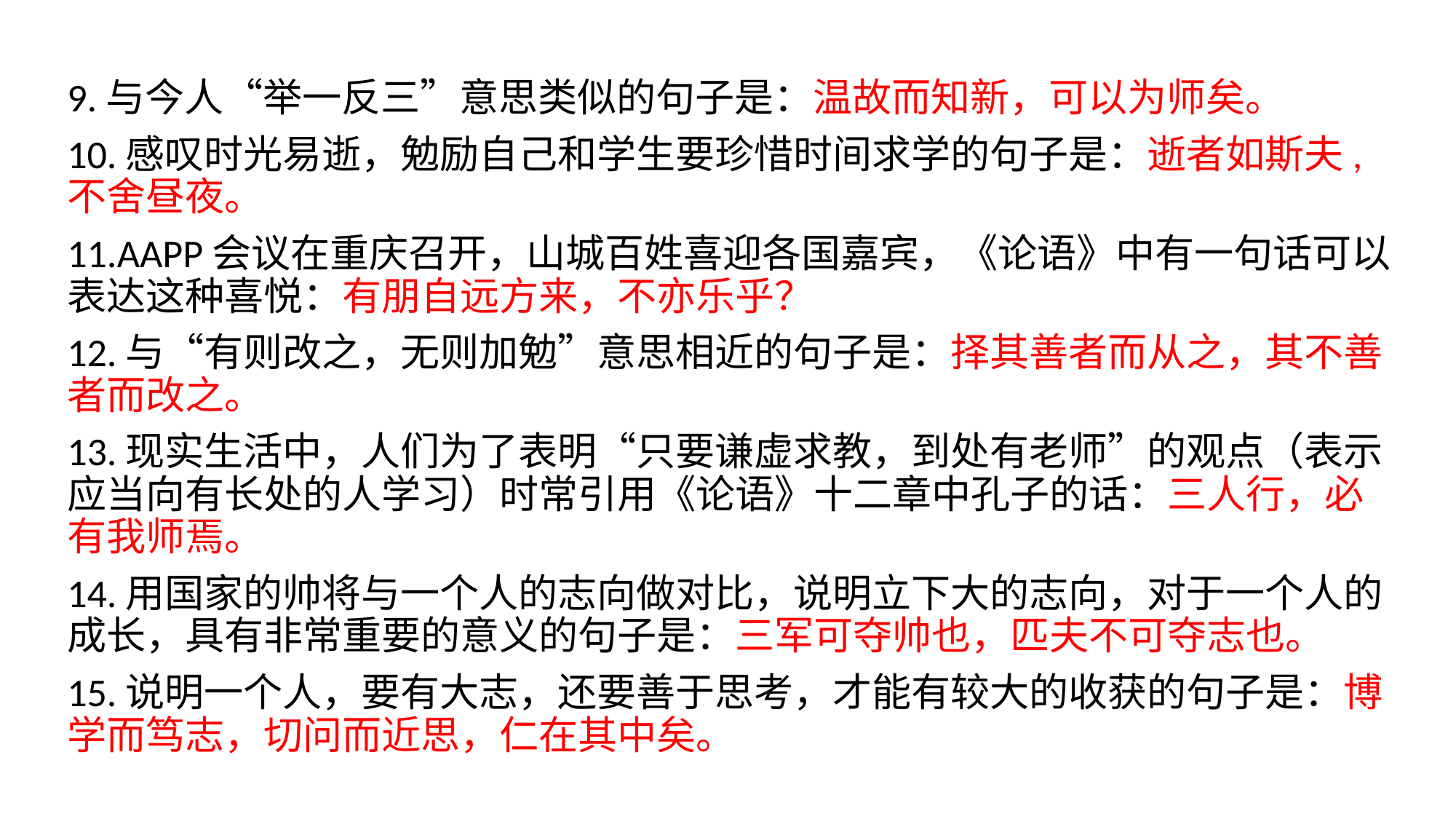

9.与今人“举一反三”意思类似的句子是：温故而知新，可以为师矣。
10.感叹时光易逝，勉励自己和学生要珍惜时间求学的句子是：逝者如斯夫,不舍昼夜。
11.AAPP会议在重庆召开，山城百姓喜迎各国嘉宾，《论语》中有一句话可以表达这种喜悦：有朋自远方来，不亦乐乎？
12.与“有则改之，无则加勉”意思相近的句子是：择其善者而从之，其不善者而改之。
13.现实生活中，人们为了表明“只要谦虚求教，到处有老师”的观点（表示应当向有长处的人学习）时常引用《论语》十二章中孔子的话：三人行，必有我师焉。
14.用国家的帅将与一个人的志向做对比，说明立下大的志向，对于一个人的成长，具有非常重要的意义的句子是：三军可夺帅也，匹夫不可夺志也。
15.说明一个人，要有大志，还要善于思考，才能有较大的收获的句子是：博学而笃志，切问而近思，仁在其中矣。